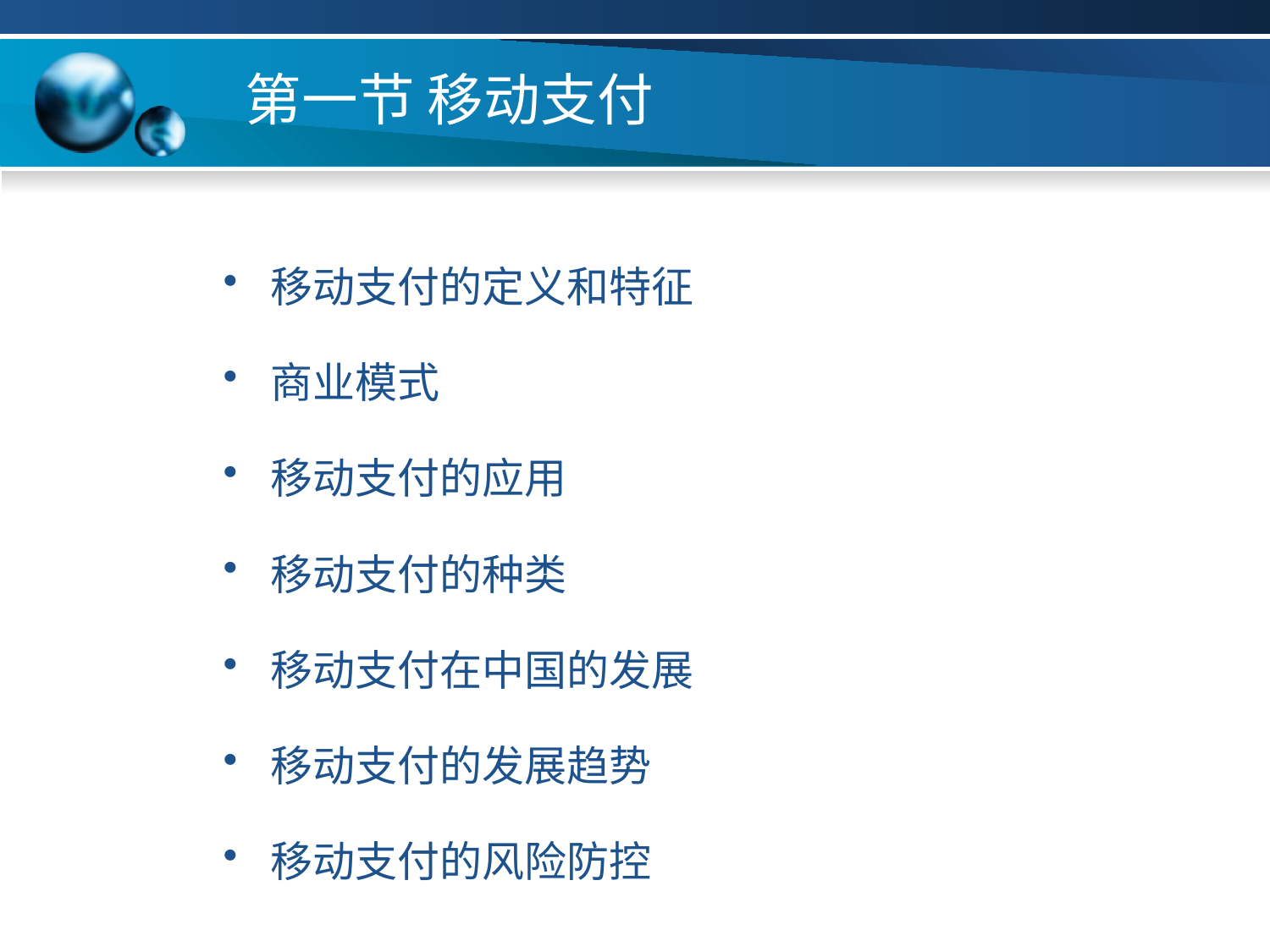

# 第一节 移动支付
移动支付的定义和特征
商业模式
移动支付的应用
移动支付的种类
移动支付在中国的发展
移动支付的发展趋势
移动支付的风险防控